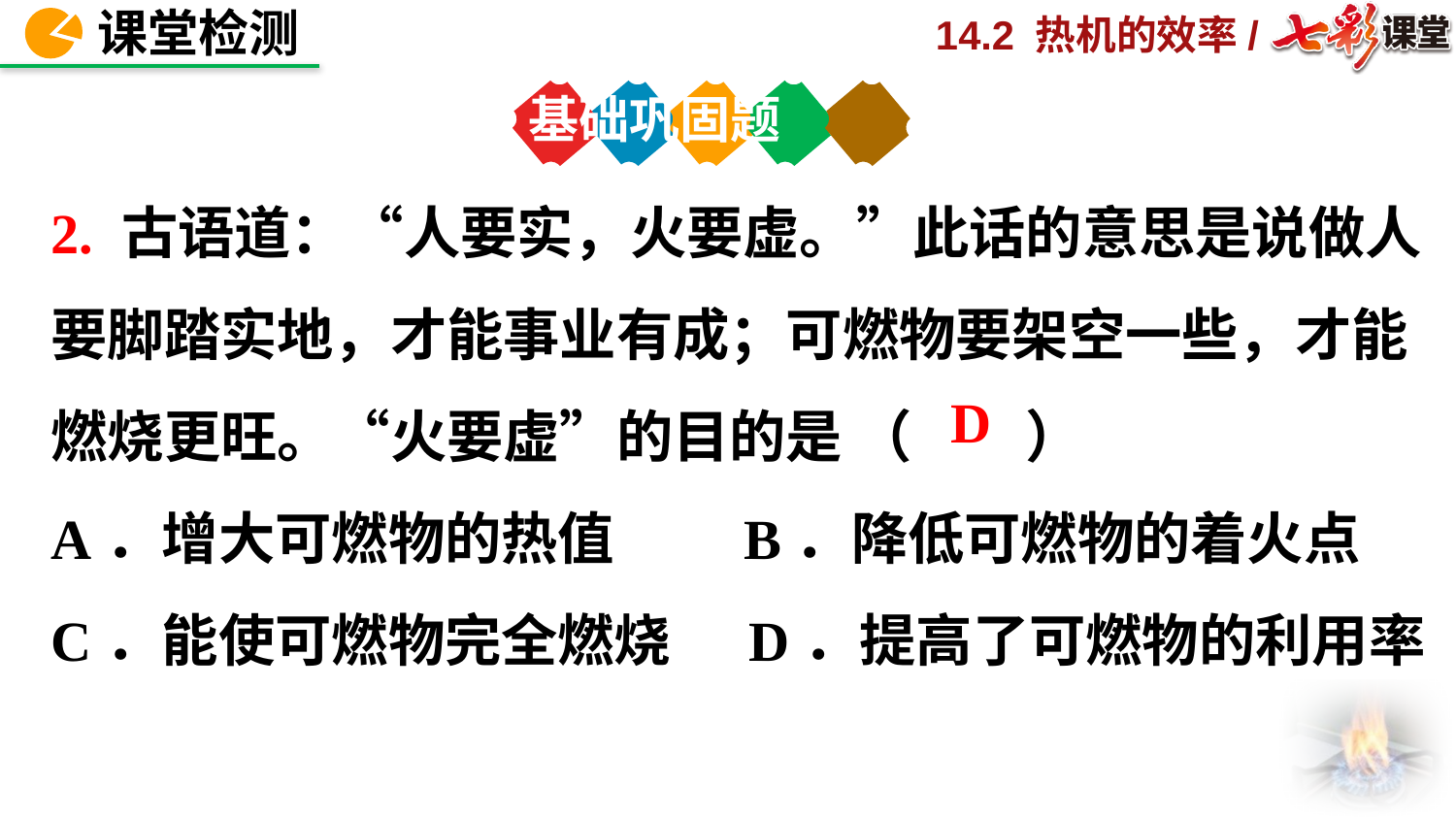

课堂检测

基础巩固题

2. 古语道：“人要实，火要虚。”此话的意思是说做人要脚踏实地，才能事业有成；可燃物要架空一些，才能燃烧更旺。“火要虚”的目的是 （　　）
A．增大可燃物的热值         B．降低可燃物的着火点
C．能使可燃物完全燃烧     D．提高了可燃物的利用率
D